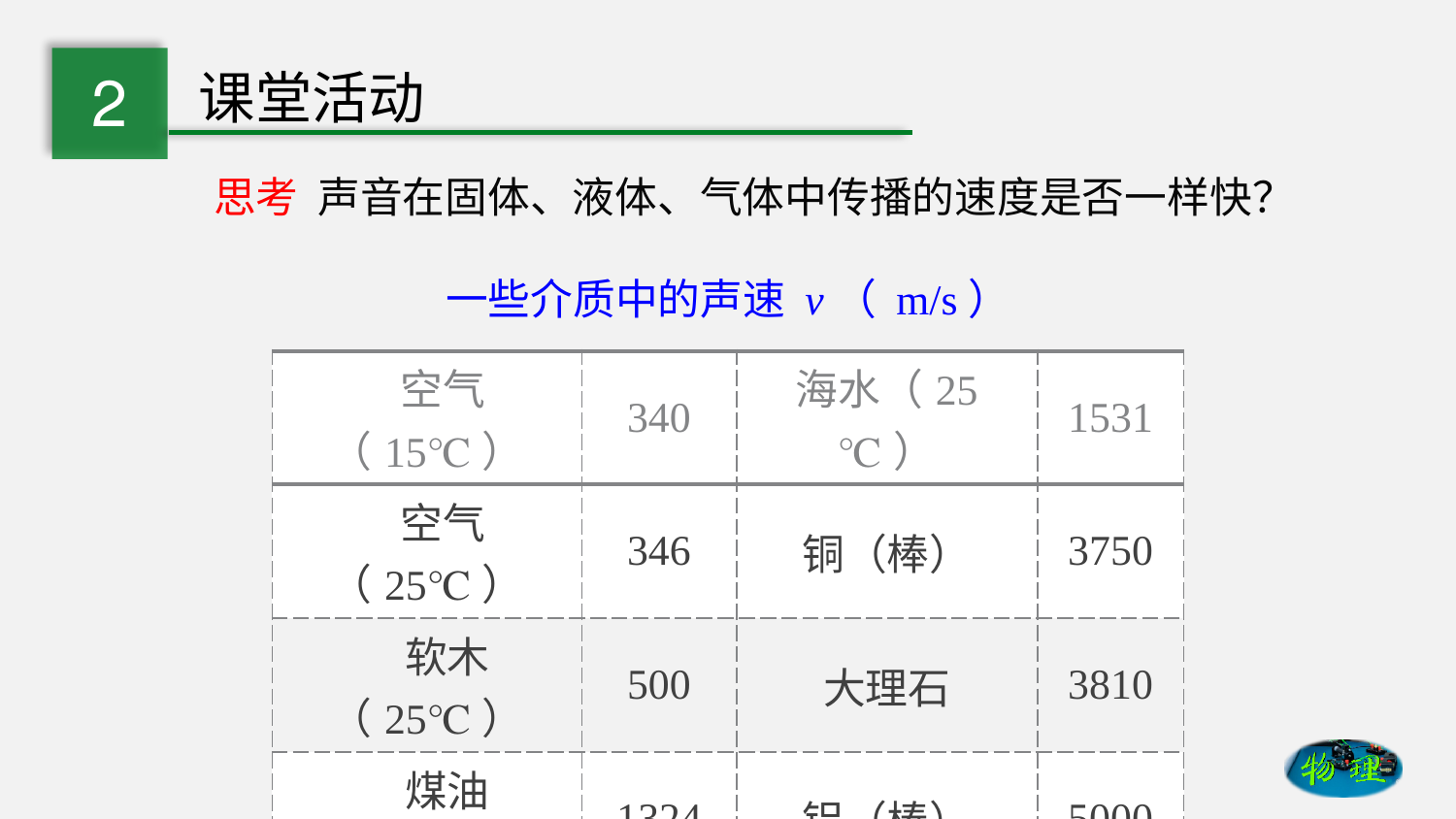

思考  声音在固体、液体、气体中传播的速度是否一样快？
一些介质中的声速 v（ m/s）
| 空气（15℃） | 340 | 海水（25 ℃） | 1531 |
| --- | --- | --- | --- |
| 空气（25℃） | 346 | 铜（棒） | 3750 |
| 软木（25℃） | 500 | 大理石 | 3810 |
| 煤油（25℃） | 1324 | 铝（棒） | 5000 |
| 水（常温） | 1500 | 铁（棒） | 5200 |